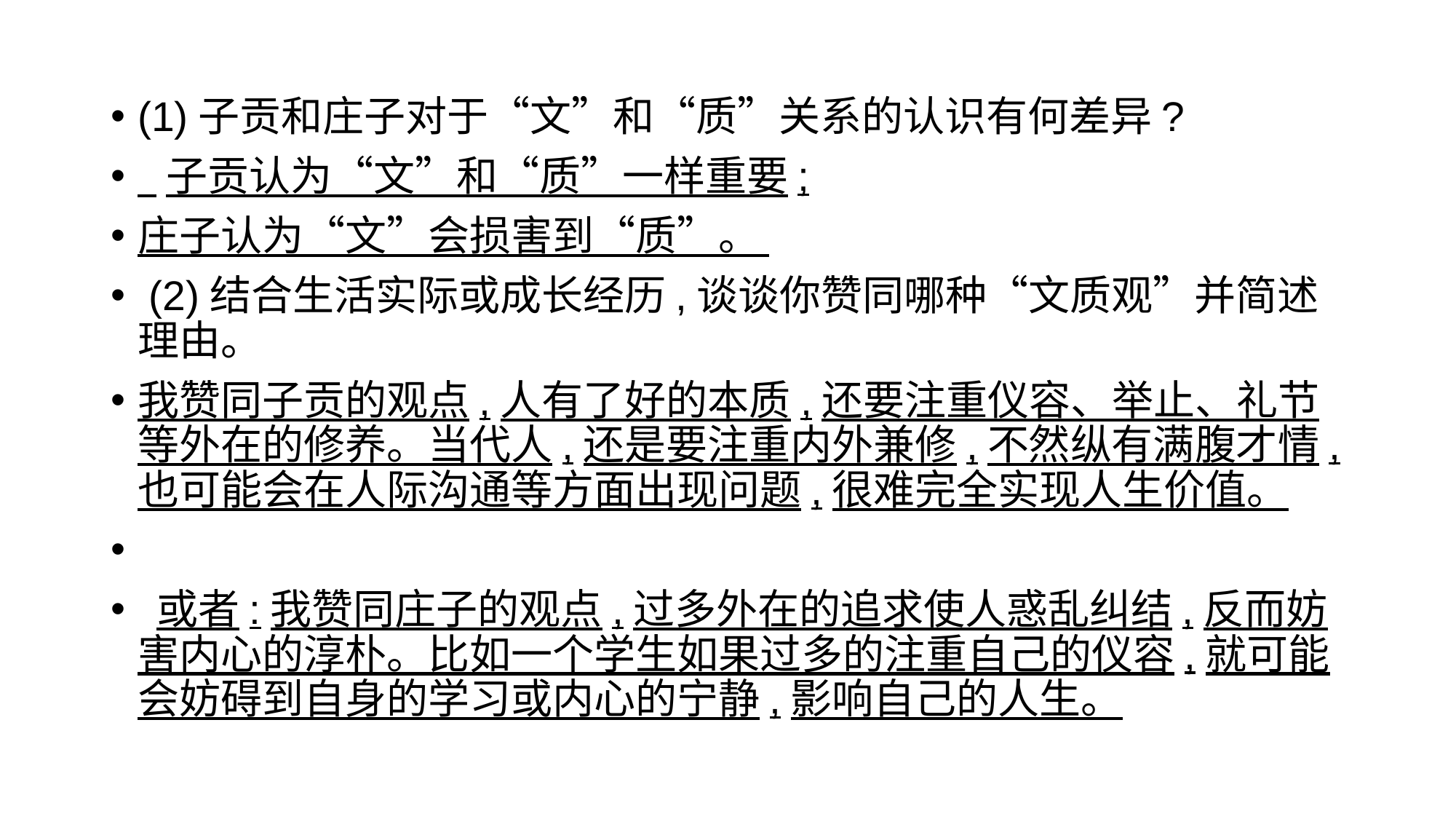

#
(1)子贡和庄子对于“文”和“质”关系的认识有何差异?
  子贡认为“文”和“质”一样重要;
庄子认为“文”会损害到“质”。
 (2)结合生活实际或成长经历,谈谈你赞同哪种“文质观”并简述理由。
我赞同子贡的观点,人有了好的本质,还要注重仪容、举止、礼节等外在的修养。当代人,还是要注重内外兼修,不然纵有满腹才情,也可能会在人际沟通等方面出现问题,很难完全实现人生价值。

 或者:我赞同庄子的观点,过多外在的追求使人惑乱纠结,反而妨害内心的淳朴。比如一个学生如果过多的注重自己的仪容,就可能会妨碍到自身的学习或内心的宁静,影响自己的人生。